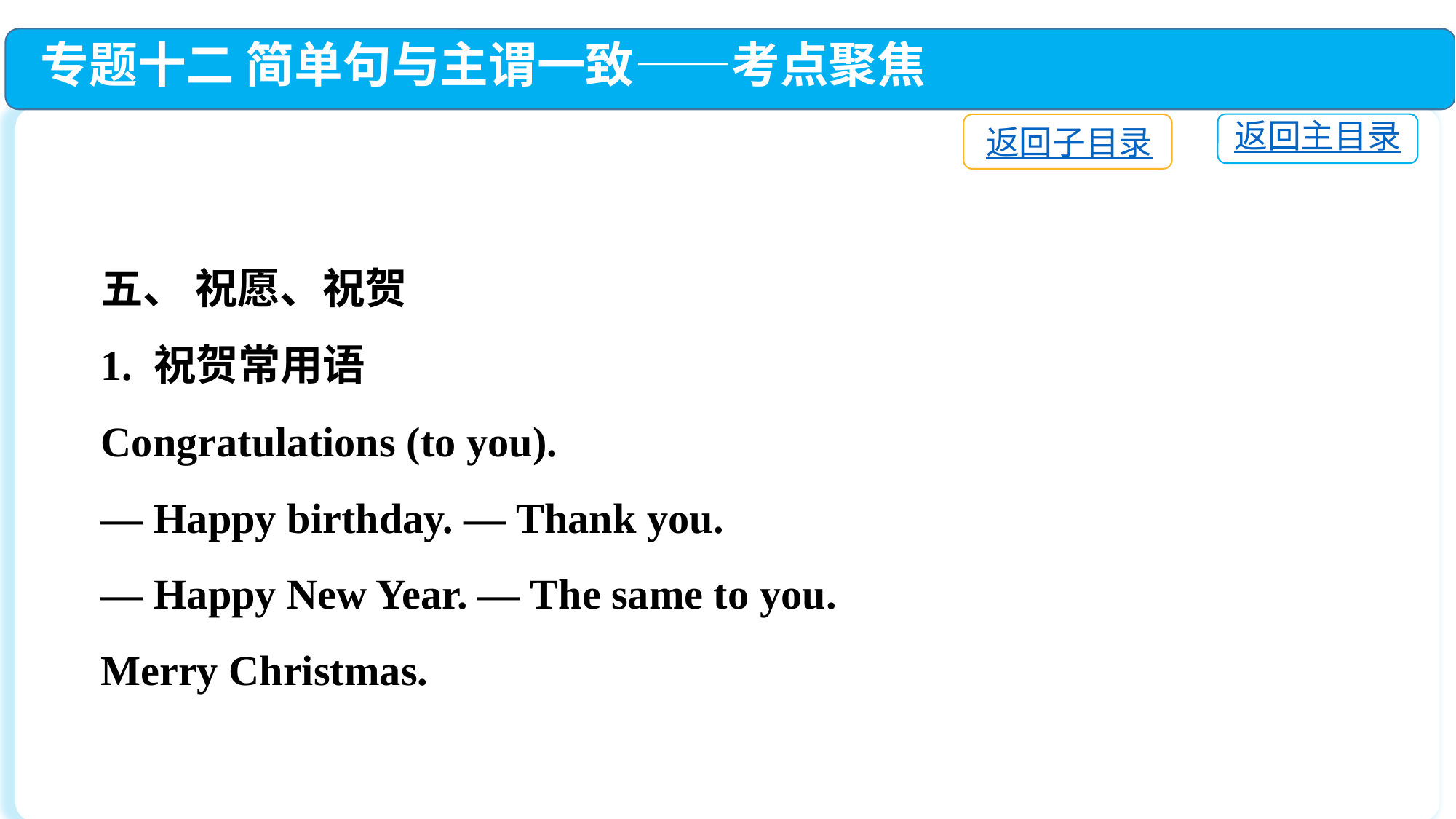

专题十二 简单句与主谓一致——考点聚焦

返回主目录

返回子目录
五、 祝愿、祝贺
1. 祝贺常用语
Congratulations (to you).
— Happy birthday. — Thank you.
— Happy New Year. — The same to you.
Merry Christmas.